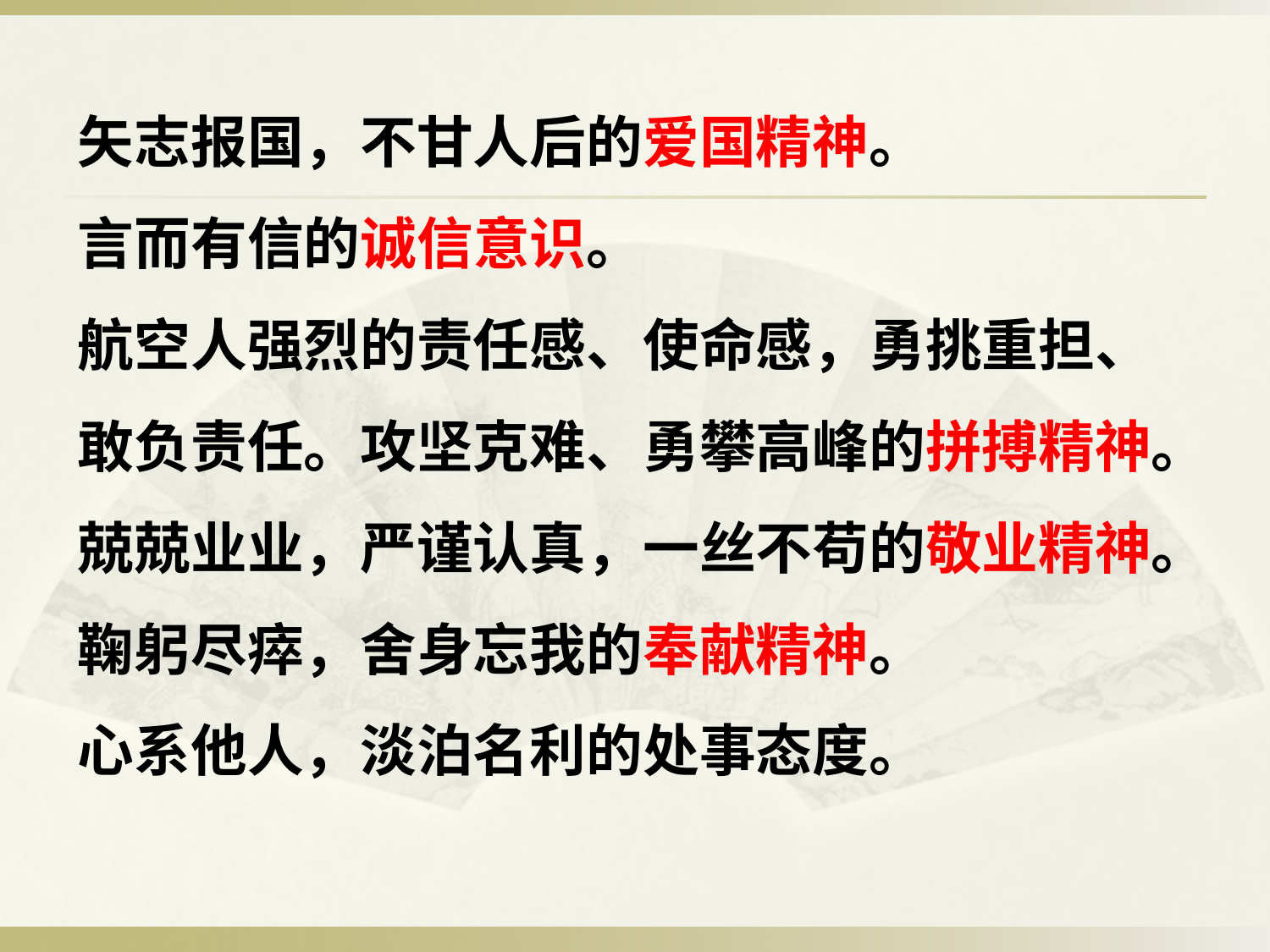

矢志报国，不甘人后的爱国精神。
言而有信的诚信意识。
航空人强烈的责任感、使命感，勇挑重担、敢负责任。攻坚克难、勇攀高峰的拼搏精神。
兢兢业业，严谨认真，一丝不苟的敬业精神。
鞠躬尽瘁，舍身忘我的奉献精神。
心系他人，淡泊名利的处事态度。